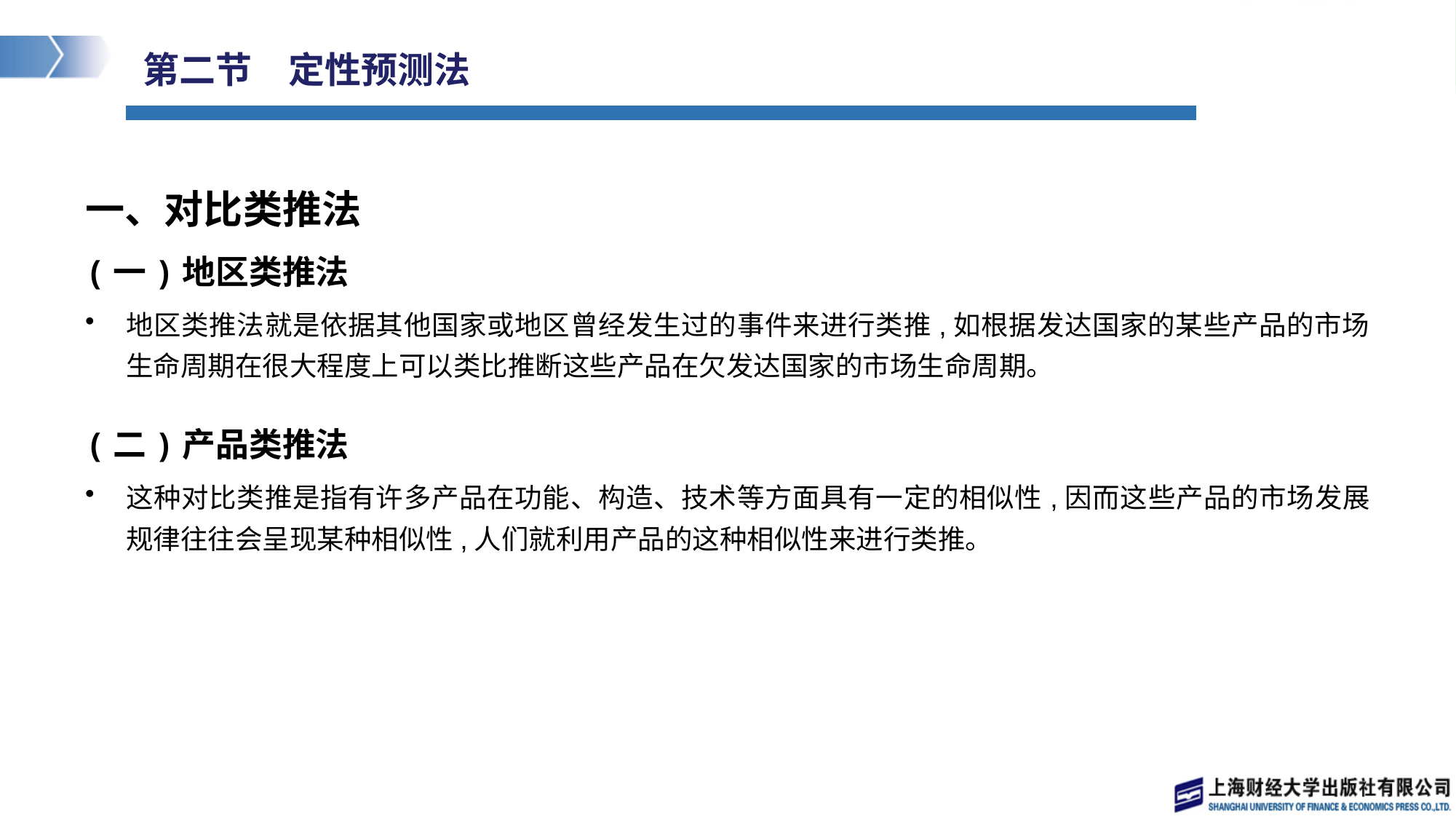

# 第二节　定性预测法
一、对比类推法
(一)地区类推法
地区类推法就是依据其他国家或地区曾经发生过的事件来进行类推,如根据发达国家的某些产品的市场生命周期在很大程度上可以类比推断这些产品在欠发达国家的市场生命周期。
(二)产品类推法
这种对比类推是指有许多产品在功能、构造、技术等方面具有一定的相似性,因而这些产品的市场发展规律往往会呈现某种相似性,人们就利用产品的这种相似性来进行类推。